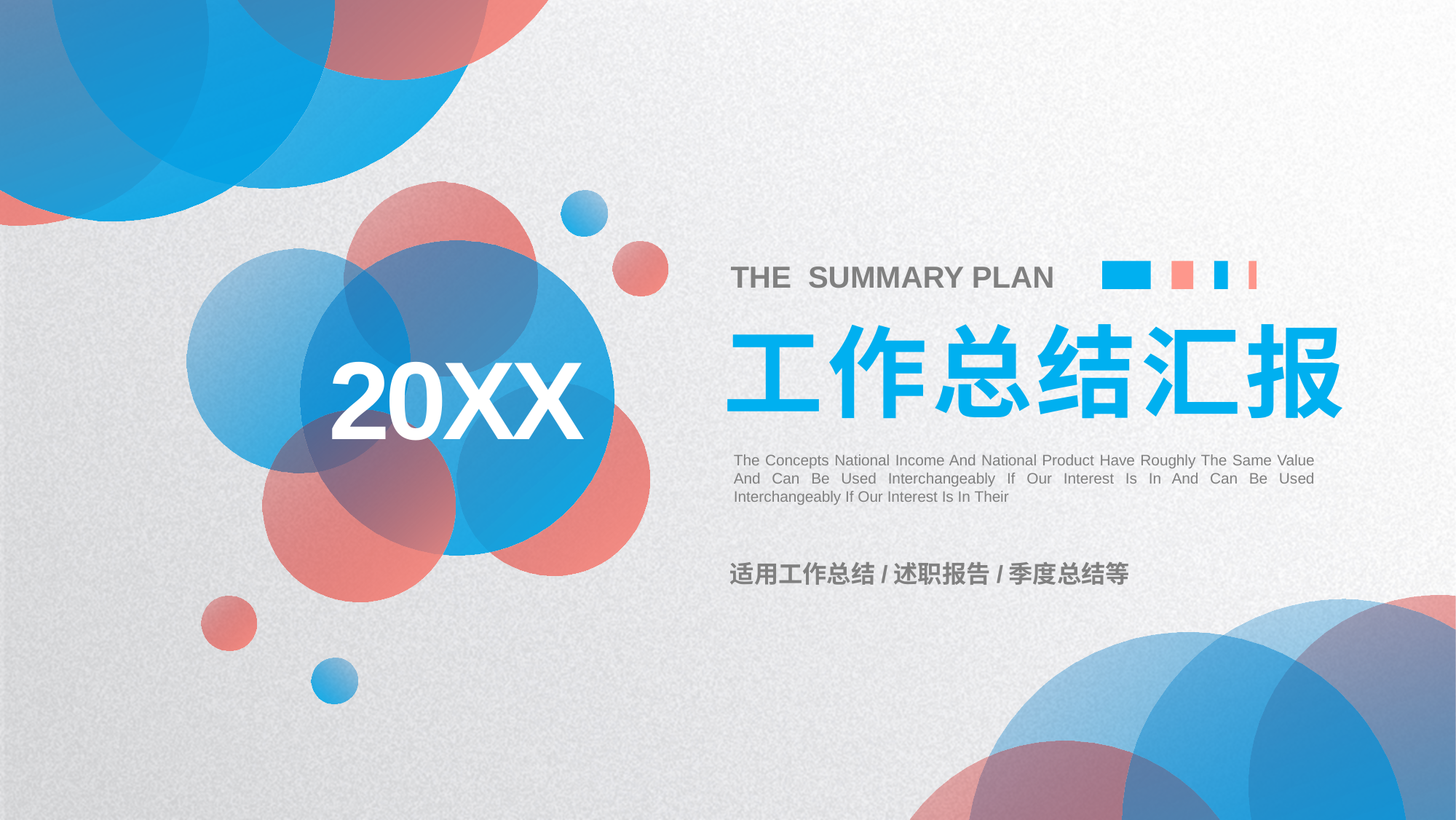

THE  SUMMARY PLAN

工作总结汇报
20XX

The Concepts National Income And National Product Have Roughly The Same Value And Can Be Used Interchangeably If Our Interest Is In And Can Be Used Interchangeably If Our Interest Is In Their

适用工作总结/述职报告/季度总结等